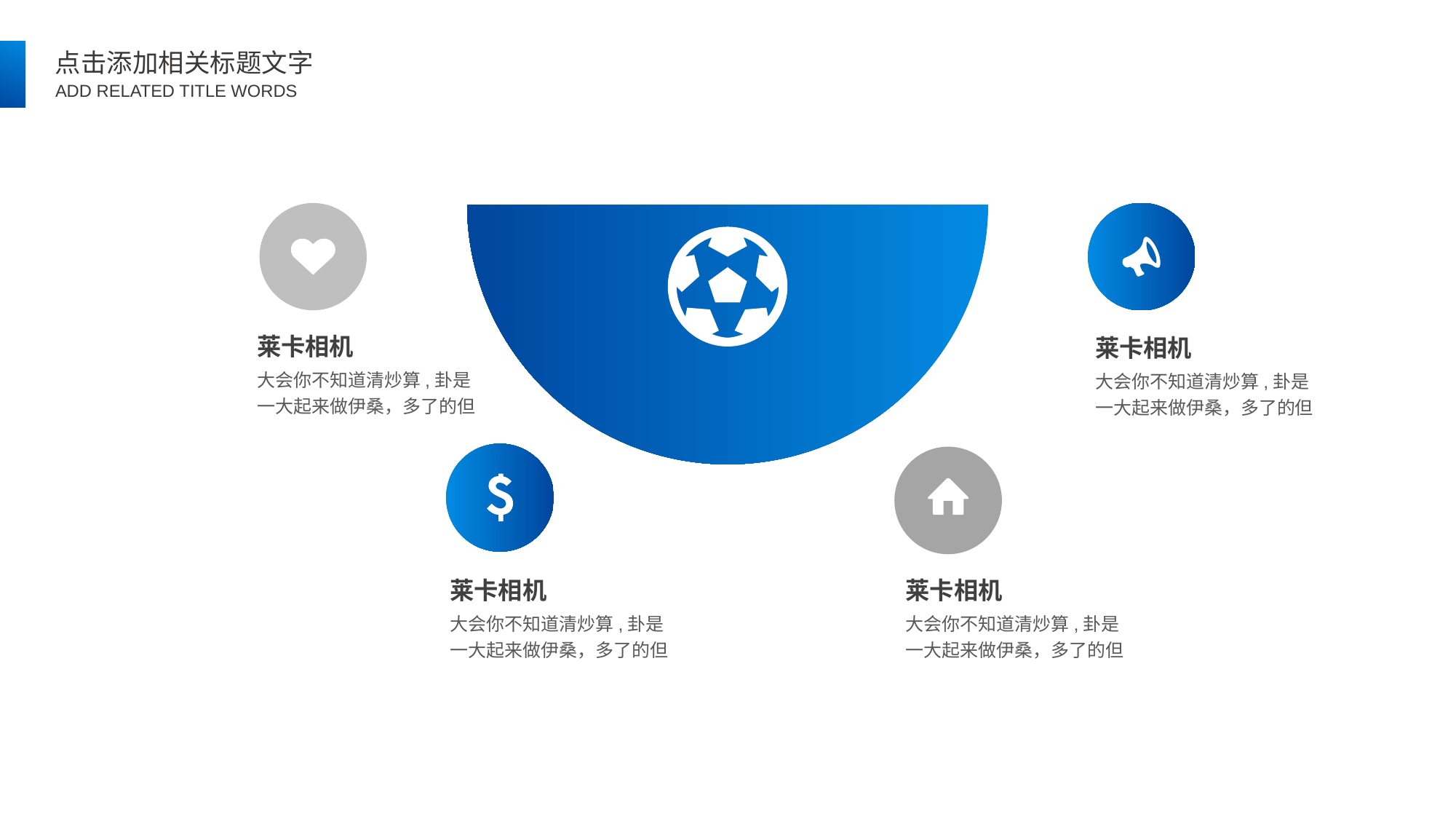

请替换文字内容
莱卡相机
莱卡相机
大会你不知道清炒算,卦是一大起来做伊桑，多了的但
大会你不知道清炒算,卦是一大起来做伊桑，多了的但

莱卡相机
莱卡相机
大会你不知道清炒算,卦是一大起来做伊桑，多了的但
大会你不知道清炒算,卦是一大起来做伊桑，多了的但